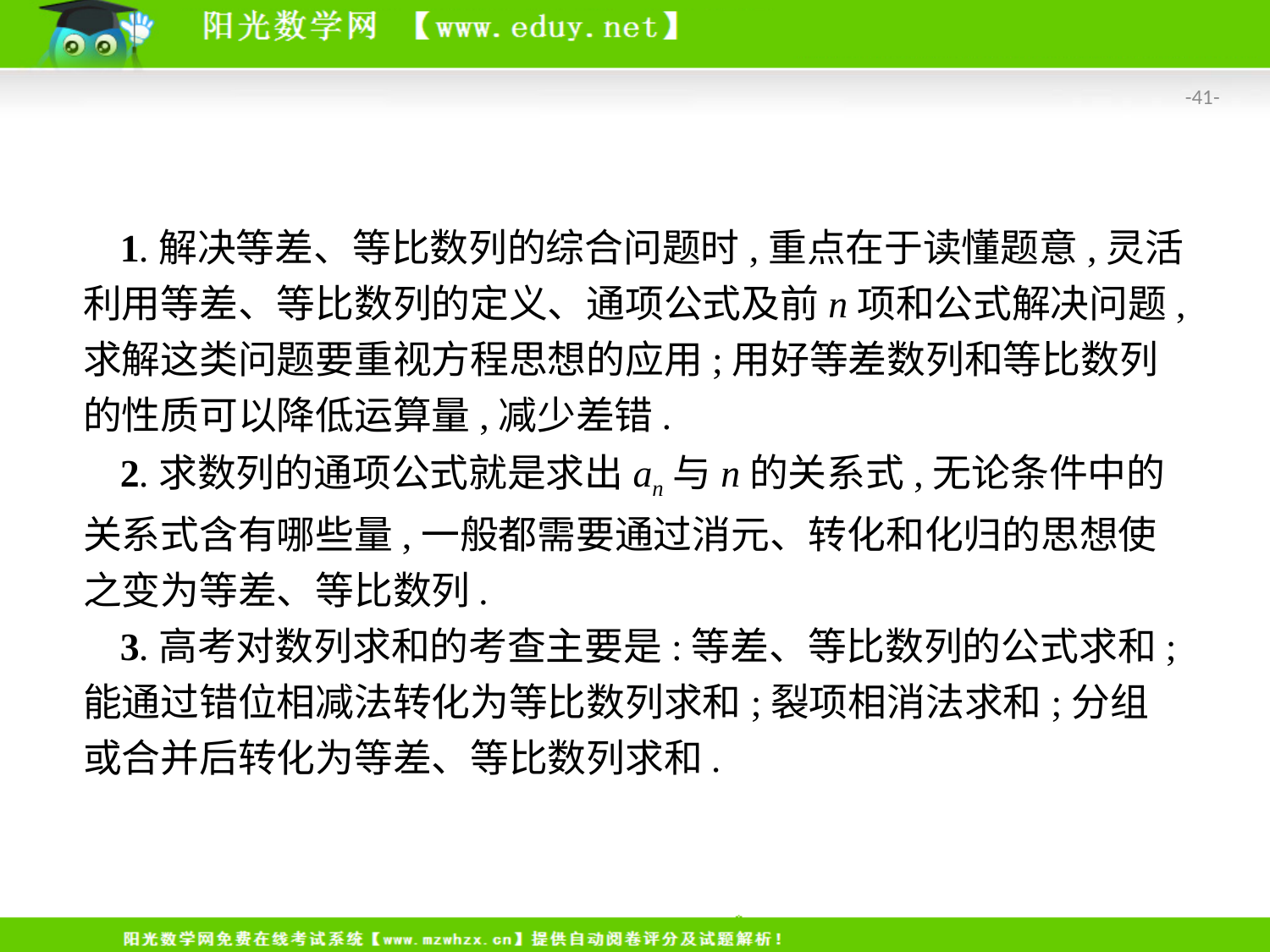

-41-
1.解决等差、等比数列的综合问题时,重点在于读懂题意,灵活利用等差、等比数列的定义、通项公式及前n项和公式解决问题,求解这类问题要重视方程思想的应用;用好等差数列和等比数列的性质可以降低运算量,减少差错.
2.求数列的通项公式就是求出an与n的关系式,无论条件中的关系式含有哪些量,一般都需要通过消元、转化和化归的思想使之变为等差、等比数列.
3.高考对数列求和的考查主要是:等差、等比数列的公式求和;能通过错位相减法转化为等比数列求和;裂项相消法求和;分组或合并后转化为等差、等比数列求和.